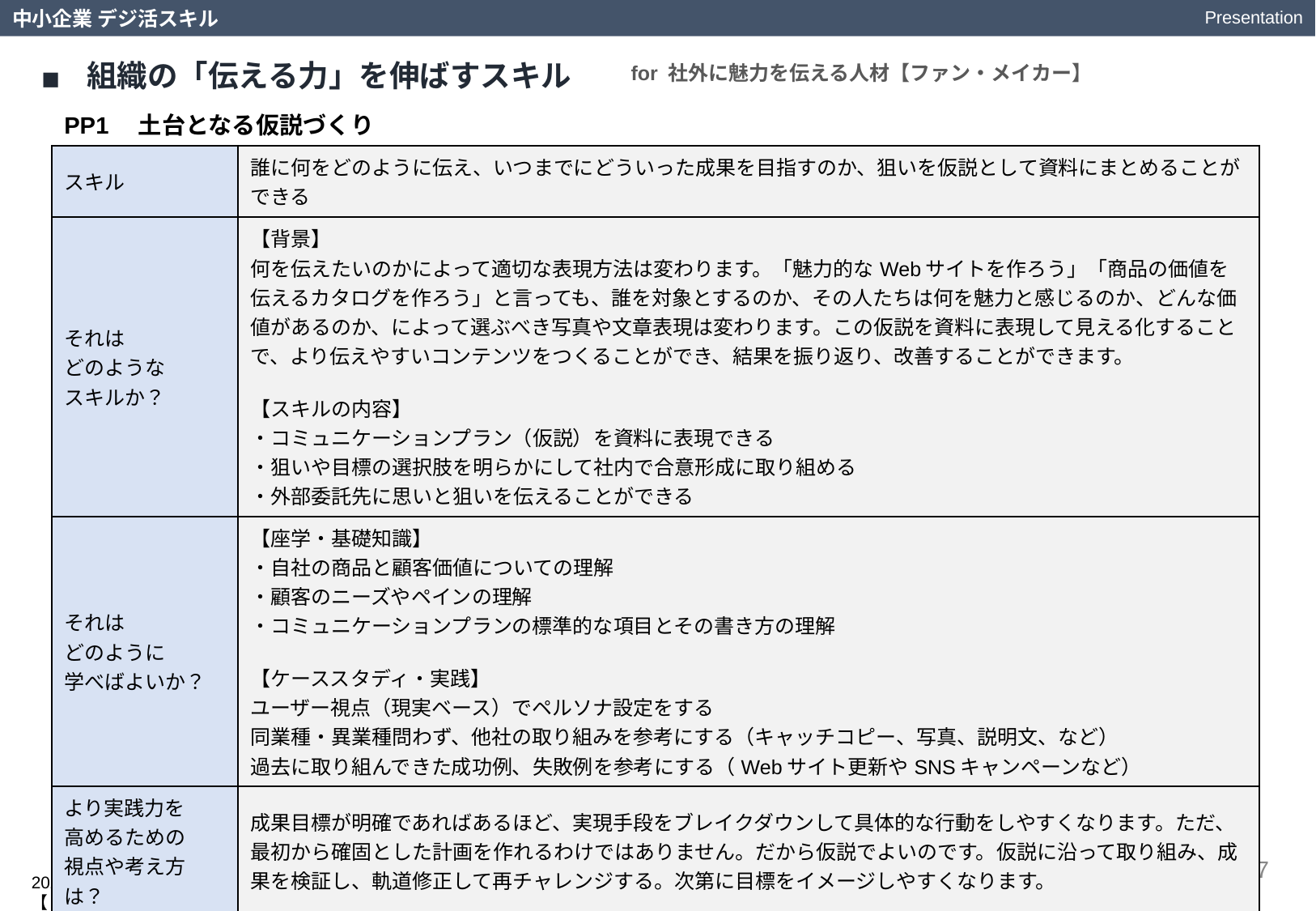

Presentation
中小企業 デジ活スキル
組織の「伝える力」を伸ばすスキル
for 社外に魅力を伝える人材【ファン・メイカー】
PP1　土台となる仮説づくり
| スキル | 誰に何をどのように伝え、いつまでにどういった成果を目指すのか、狙いを仮説として資料にまとめることができる |
| --- | --- |
| それは どのような スキルか？ | 【背景】 何を伝えたいのかによって適切な表現方法は変わります。「魅力的なWebサイトを作ろう」「商品の価値を伝えるカタログを作ろう」と言っても、誰を対象とするのか、その人たちは何を魅力と感じるのか、どんな価値があるのか、によって選ぶべき写真や文章表現は変わります。この仮説を資料に表現して見える化することで、より伝えやすいコンテンツをつくることができ、結果を振り返り、改善することができます。 【スキルの内容】 ・コミュニケーションプラン（仮説）を資料に表現できる ・狙いや目標の選択肢を明らかにして社内で合意形成に取り組める ・外部委託先に思いと狙いを伝えることができる |
| それは どのように 学べばよいか？ | 【座学・基礎知識】 ・自社の商品と顧客価値についての理解 ・顧客のニーズやペインの理解 ・コミュニケーションプランの標準的な項目とその書き方の理解 【ケーススタディ・実践】 ユーザー視点（現実ベース）でペルソナ設定をする 同業種・異業種問わず、他社の取り組みを参考にする（キャッチコピー、写真、説明文、など） 過去に取り組んできた成功例、失敗例を参考にする（Webサイト更新やSNSキャンペーンなど） |
| より実践力を 高めるための 視点や考え方は？ | 成果目標が明確であればあるほど、実現手段をブレイクダウンして具体的な行動をしやすくなります。ただ、最初から確固とした計画を作れるわけではありません。だから仮説でよいのです。仮説に沿って取り組み、成果を検証し、軌道修正して再チャレンジする。次第に目標をイメージしやすくなります。 |
7